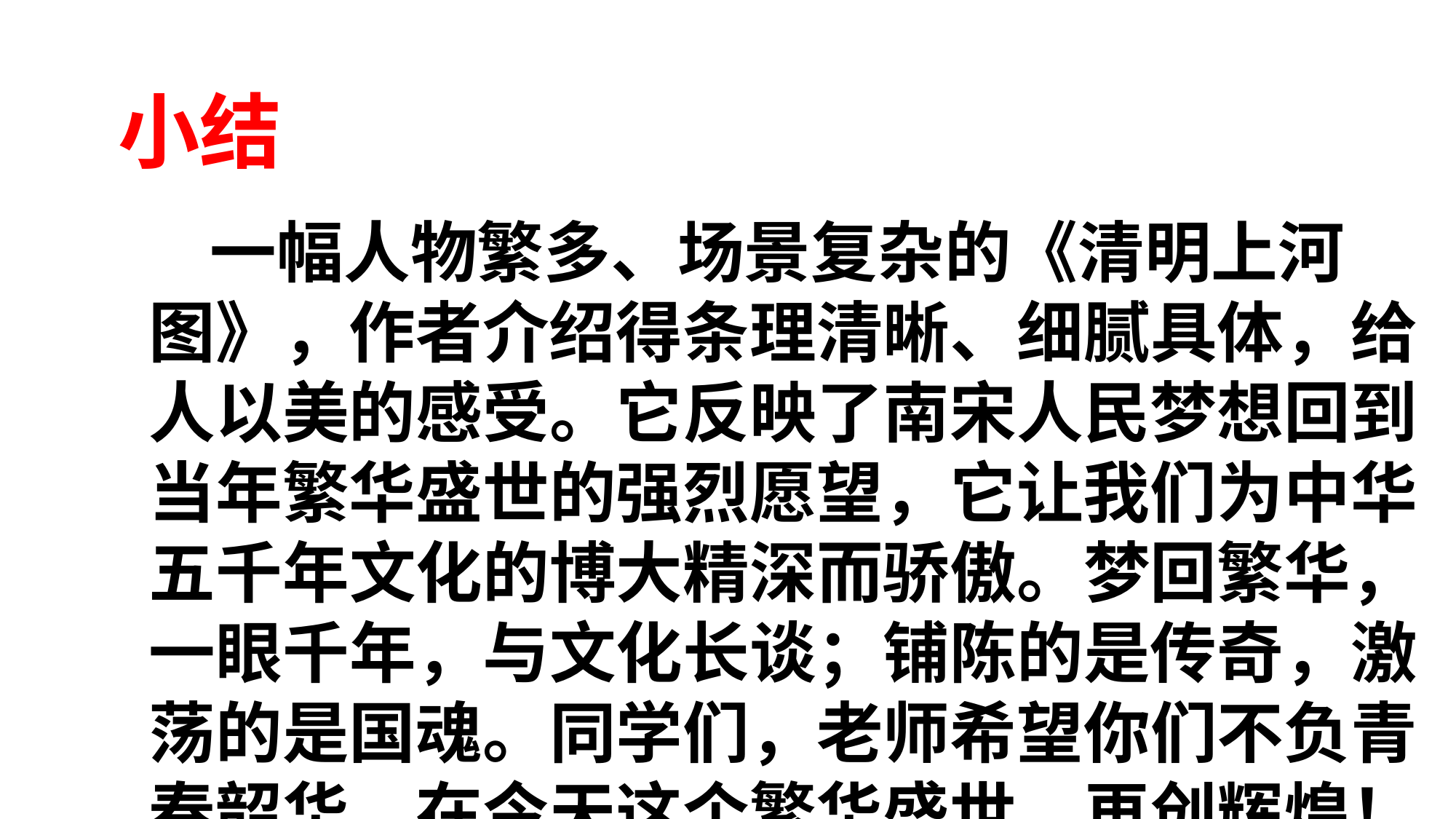

小结
   一幅人物繁多、场景复杂的《清明上河图》，作者介绍得条理清晰、细腻具体，给人以美的感受。它反映了南宋人民梦想回到当年繁华盛世的强烈愿望，它让我们为中华五千年文化的博大精深而骄傲。梦回繁华，一眼千年，与文化长谈；铺陈的是传奇，激荡的是国魂。同学们，老师希望你们不负青春韶华，在今天这个繁华盛世，再创辉煌！